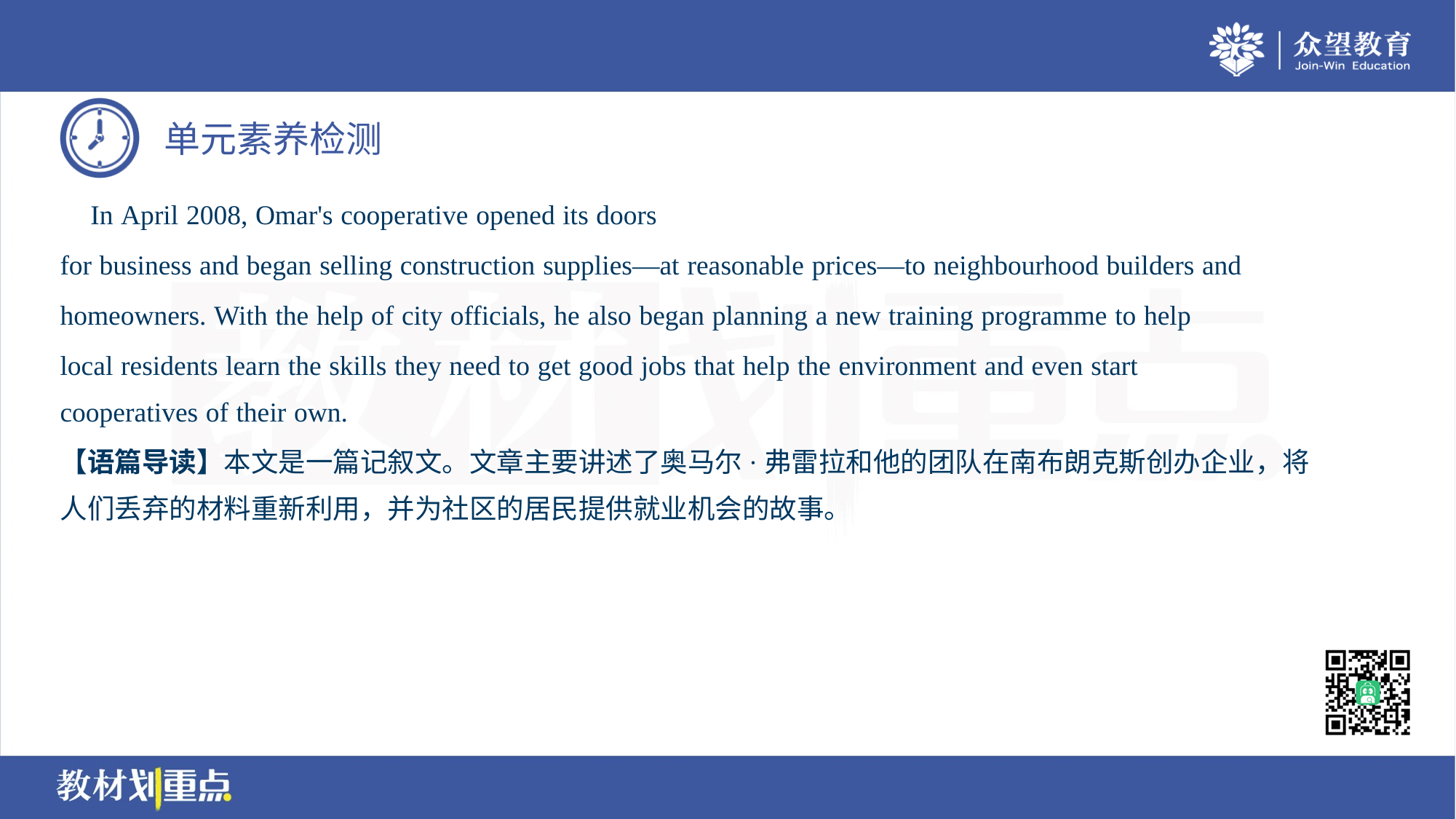

In April 2008, Omar's cooperative opened its doors
for business and began selling construction supplies—at reasonable prices—to neighbourhood builders and
homeowners. With the help of city officials, he also began planning a new training programme to help
local residents learn the skills they need to get good jobs that help the environment and even start
cooperatives of their own.
【语篇导读】本文是一篇记叙文。文章主要讲述了奥马尔·弗雷拉和他的团队在南布朗克斯创办企业，将
人们丢弃的材料重新利用，并为社区的居民提供就业机会的故事。